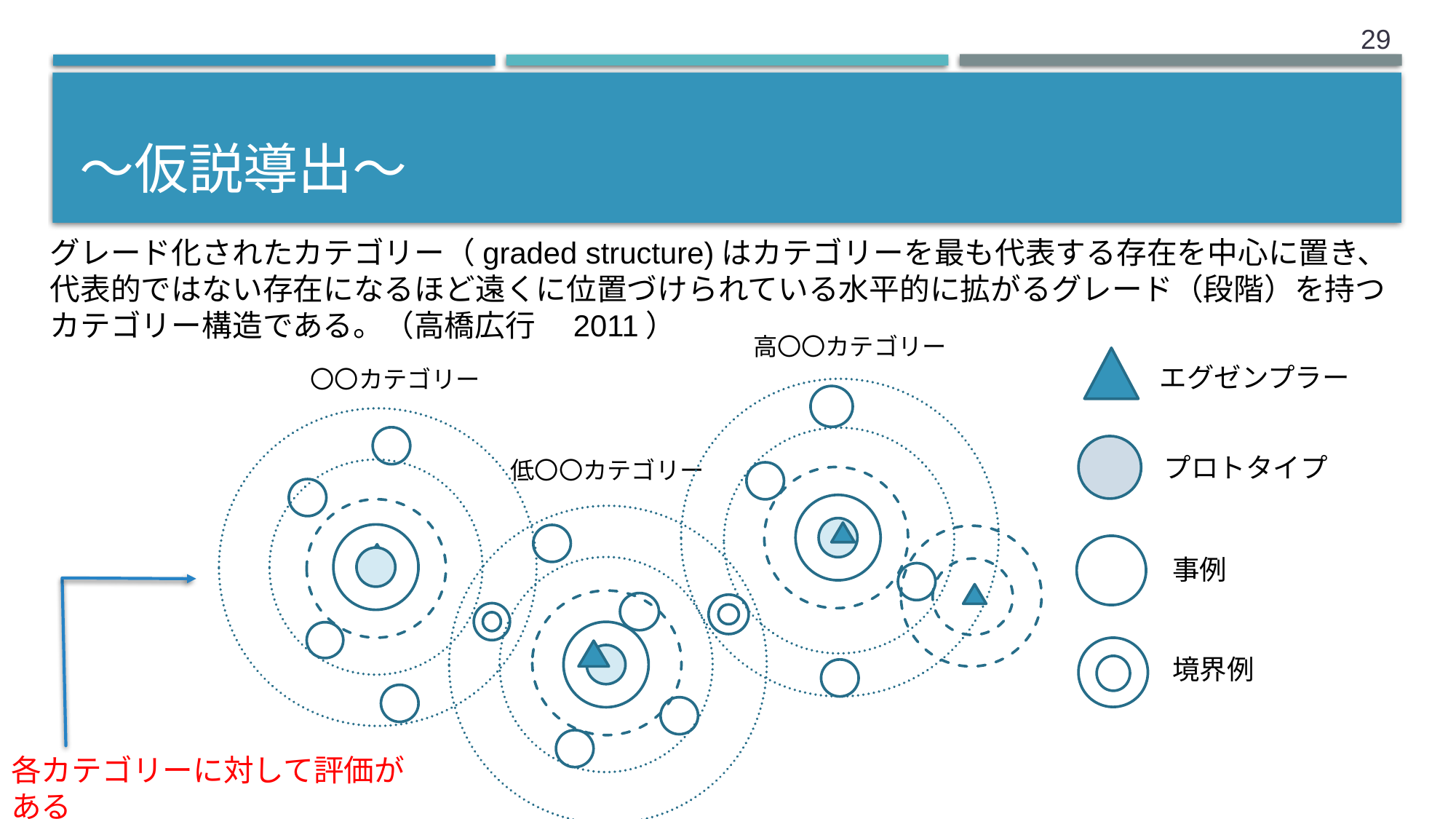

29
# 〜仮説導出〜
グレード化されたカテゴリー（graded structure)はカテゴリーを最も代表する存在を中心に置き、代表的ではない存在になるほど遠くに位置づけられている水平的に拡がるグレード（段階）を持つカテゴリー構造である。（高橋広行　2011）
高〇〇カテゴリー

エグゼンプラー

プロトタイプ

事例

境界例

〇〇カテゴリー

低〇〇カテゴリー

各カテゴリーに対して評価がある